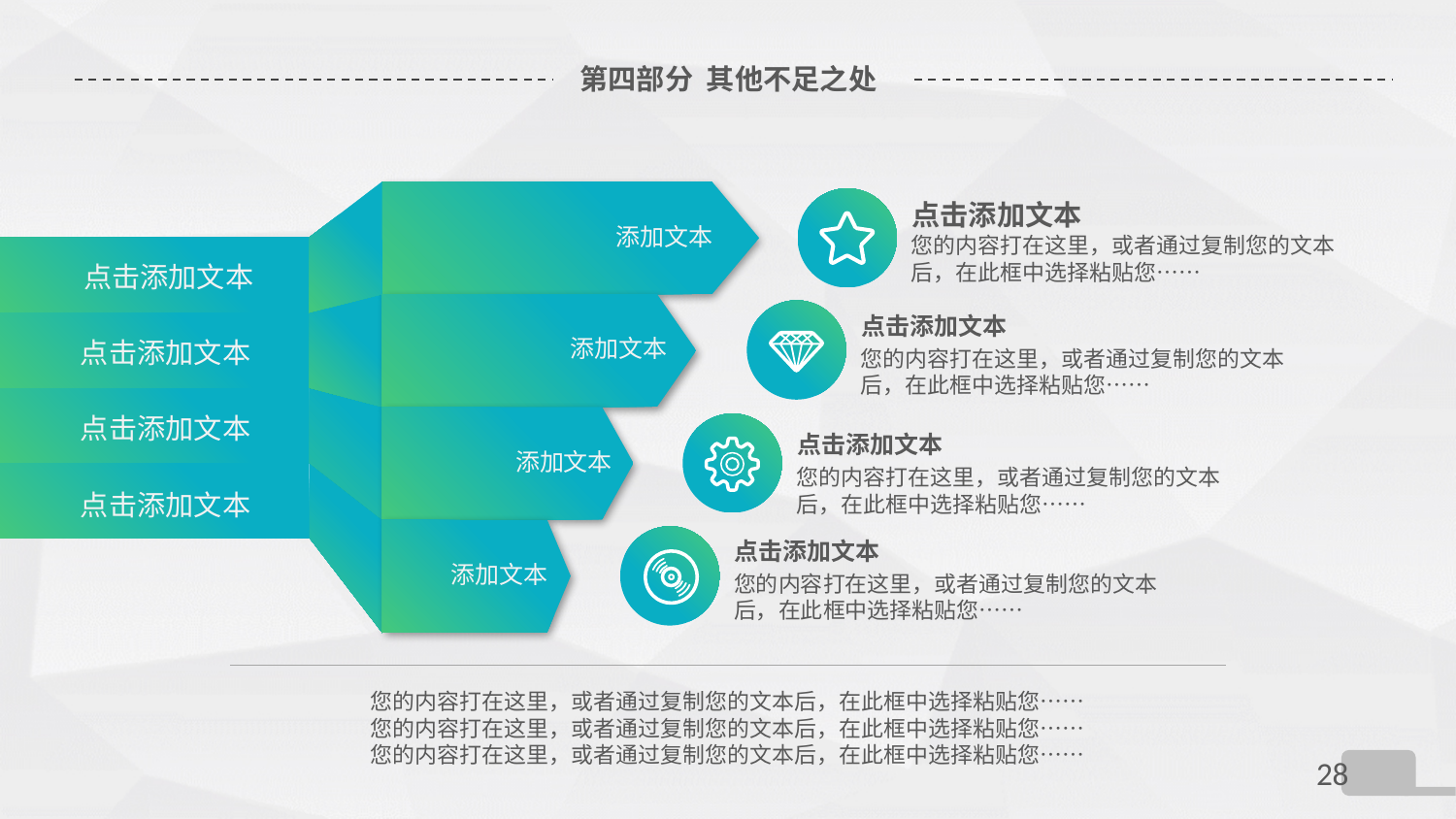

# 第四部分  其他不足之处

点击添加文本

添加文本
您的内容打在这里，或者通过复制您的文本后，在此框中选择粘贴您……
点击添加文本

点击添加文本

添加文本
点击添加文本

您的内容打在这里，或者通过复制您的文本后，在此框中选择粘贴您……

点击添加文本

点击添加文本
添加文本
您的内容打在这里，或者通过复制您的文本后，在此框中选择粘贴您……
点击添加文本

点击添加文本
添加文本
您的内容打在这里，或者通过复制您的文本后，在此框中选择粘贴您……
您的内容打在这里，或者通过复制您的文本后，在此框中选择粘贴您……
您的内容打在这里，或者通过复制您的文本后，在此框中选择粘贴您……
您的内容打在这里，或者通过复制您的文本后，在此框中选择粘贴您……